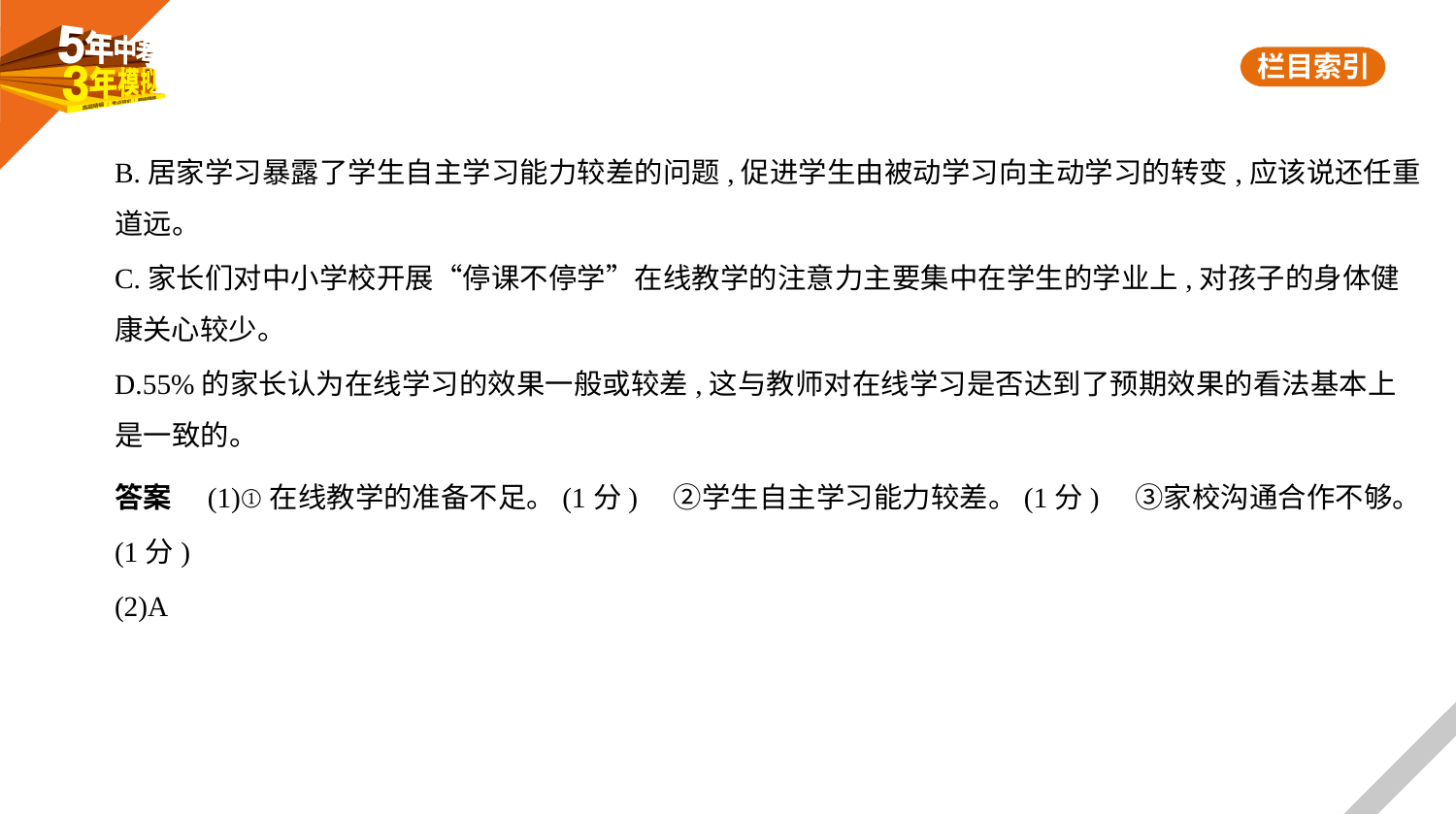

B.居家学习暴露了学生自主学习能力较差的问题,促进学生由被动学习向主动学习的转变,应该说还任重
道远。
C.家长们对中小学校开展“停课不停学”在线教学的注意力主要集中在学生的学业上,对孩子的身体健
康关心较少。
D.55%的家长认为在线学习的效果一般或较差,这与教师对在线学习是否达到了预期效果的看法基本上
是一致的。
答案　(1)①在线教学的准备不足。(1分)　②学生自主学习能力较差。(1分)　③家校沟通合作不够。
(1分)
(2)A